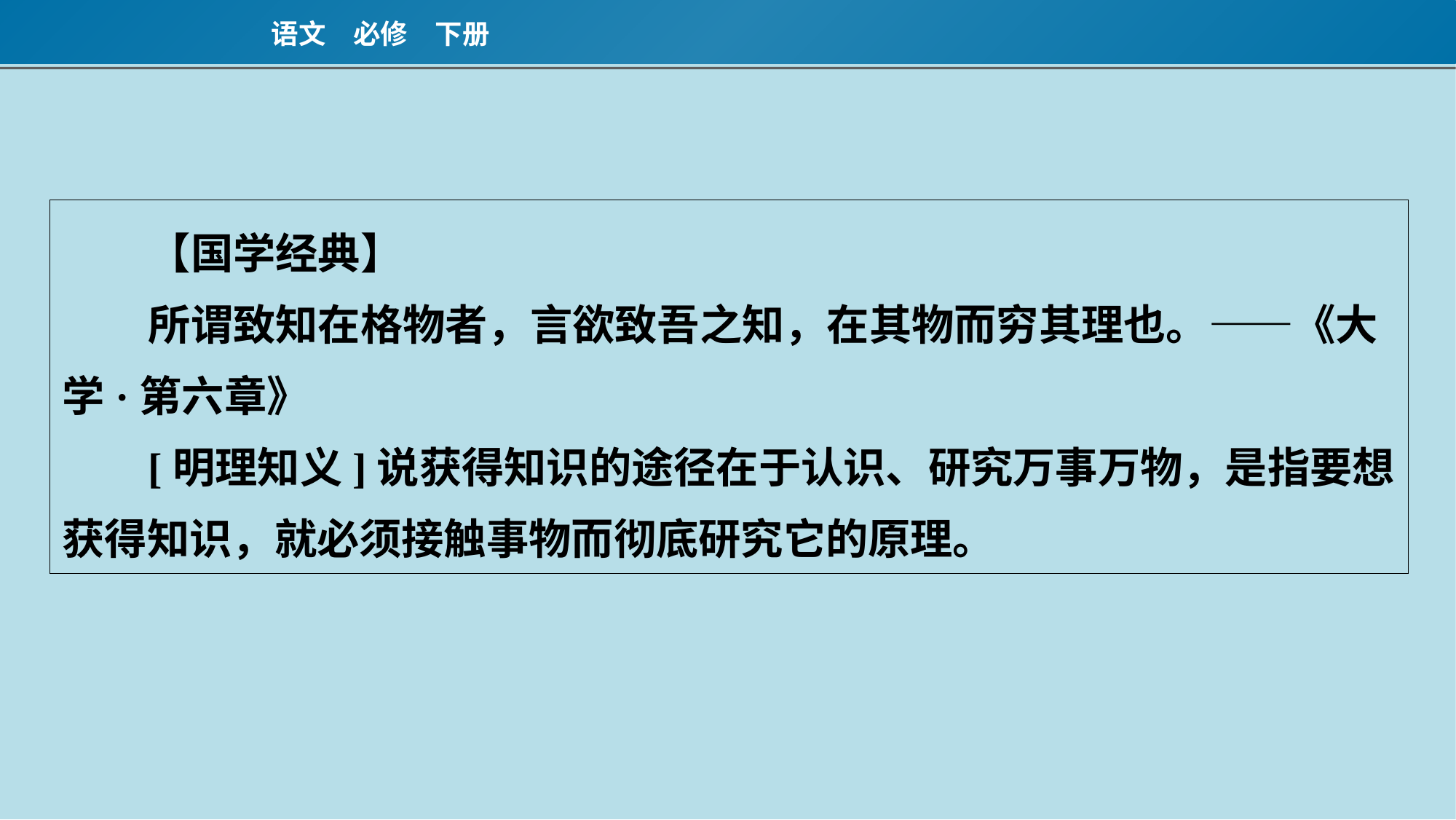

【国学经典】
所谓致知在格物者，言欲致吾之知，在其物而穷其理也。——《大学·第六章》
[明理知义]说获得知识的途径在于认识、研究万事万物，是指要想获得知识，就必须接触事物而彻底研究它的原理。